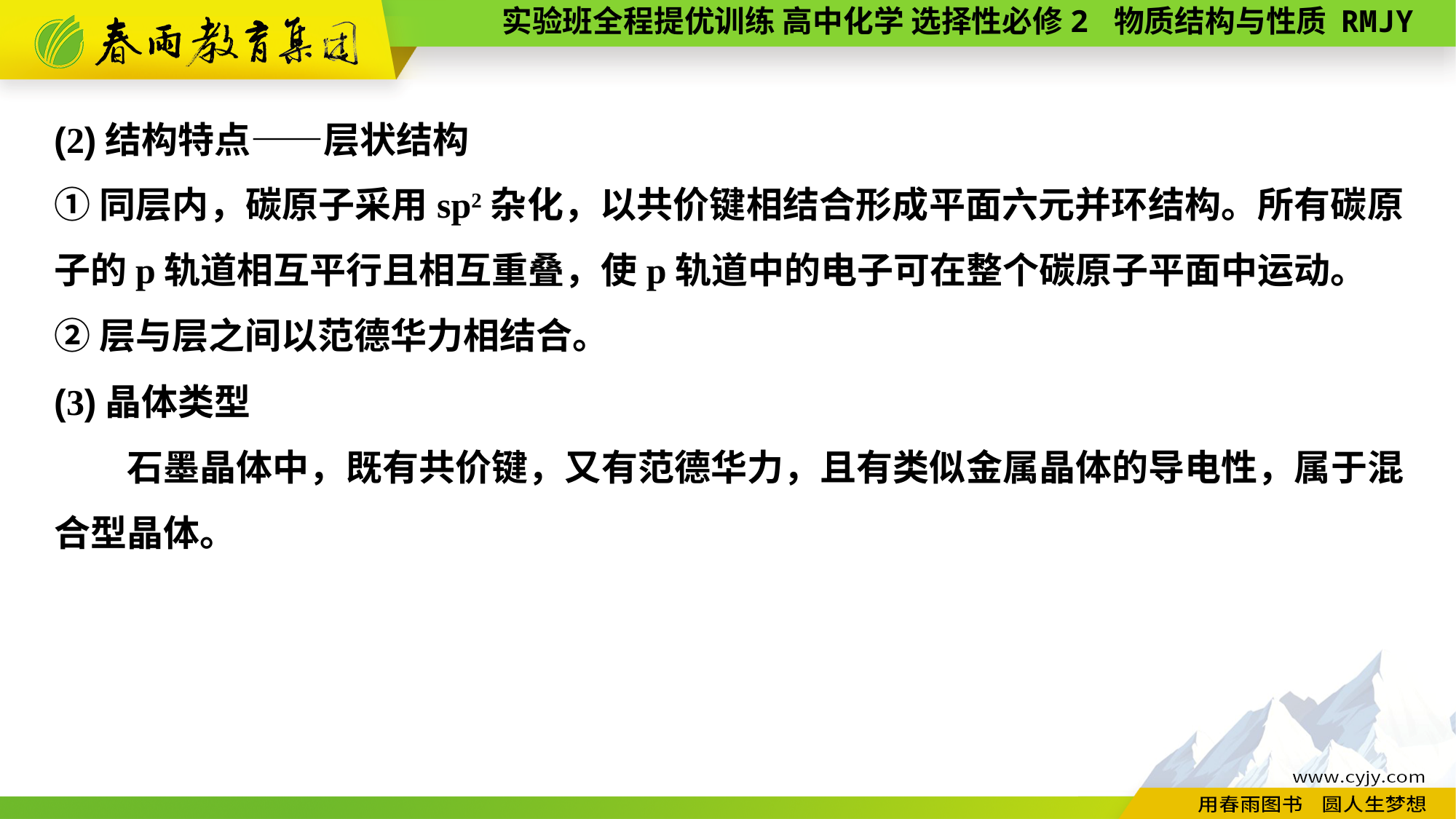

(2)结构特点——层状结构
①同层内，碳原子采用sp2杂化，以共价键相结合形成平面六元并环结构。所有碳原子的p轨道相互平行且相互重叠，使p轨道中的电子可在整个碳原子平面中运动。
②层与层之间以范德华力相结合。
(3)晶体类型
石墨晶体中，既有共价键，又有范德华力，且有类似金属晶体的导电性，属于混合型晶体。